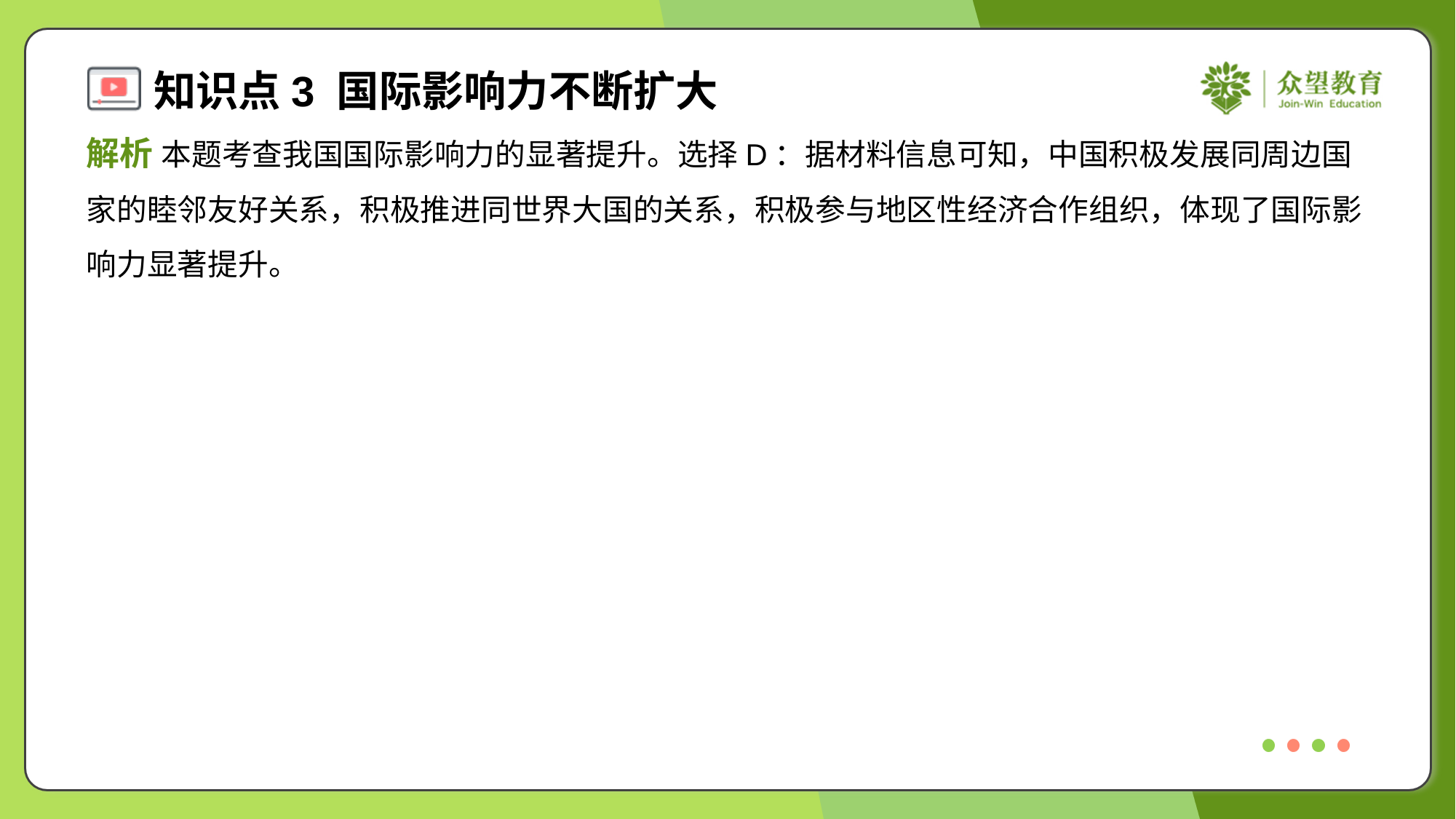

解析 本题考查我国国际影响力的显著提升。选择D：据材料信息可知，中国积极发展同周边国
家的睦邻友好关系，积极推进同世界大国的关系，积极参与地区性经济合作组织，体现了国际影
响力显著提升。